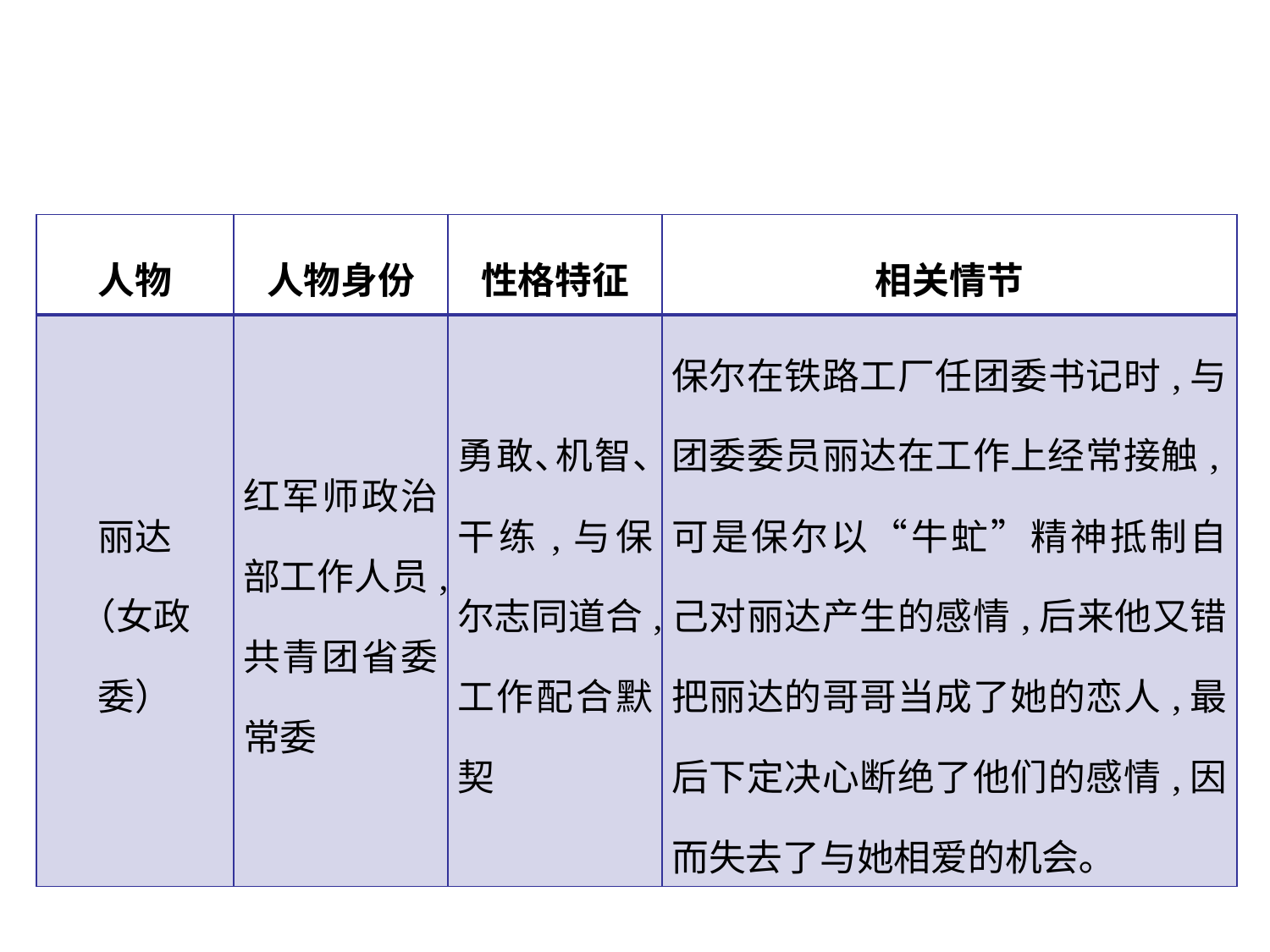

| 人物 | 人物身份 | 性格特征 | 相关情节 |
| --- | --- | --- | --- |
| 丽达 （女政委） | 红军师政治部工作人员,共青团省委常委 | 勇敢､机智､干练,与保尔志同道合,工作配合默契 | 保尔在铁路工厂任团委书记时,与团委委员丽达在工作上经常接触,可是保尔以“牛虻”精神抵制自己对丽达产生的感情,后来他又错把丽达的哥哥当成了她的恋人,最后下定决心断绝了他们的感情,因而失去了与她相爱的机会｡ |